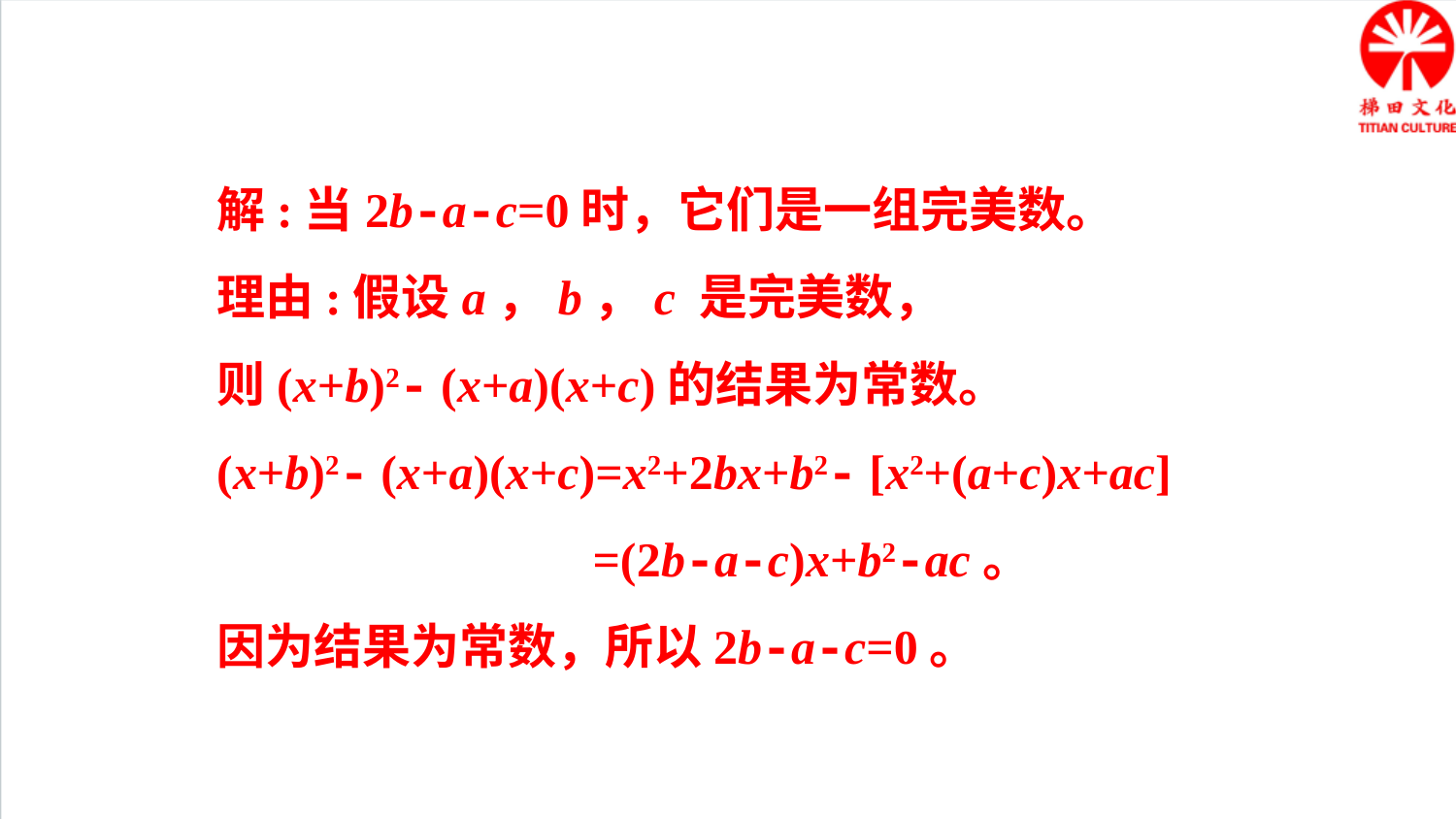

解:当2b-a-c=0时，它们是一组完美数。
理由:假设a，b，c 是完美数，
则(x+b)2- (x+a)(x+c)的结果为常数。
(x+b)2- (x+a)(x+c)=x2+2bx+b2- [x2+(a+c)x+ac]
                               =(2b-a-c)x+b2-ac。
因为结果为常数，所以2b-a-c=0。